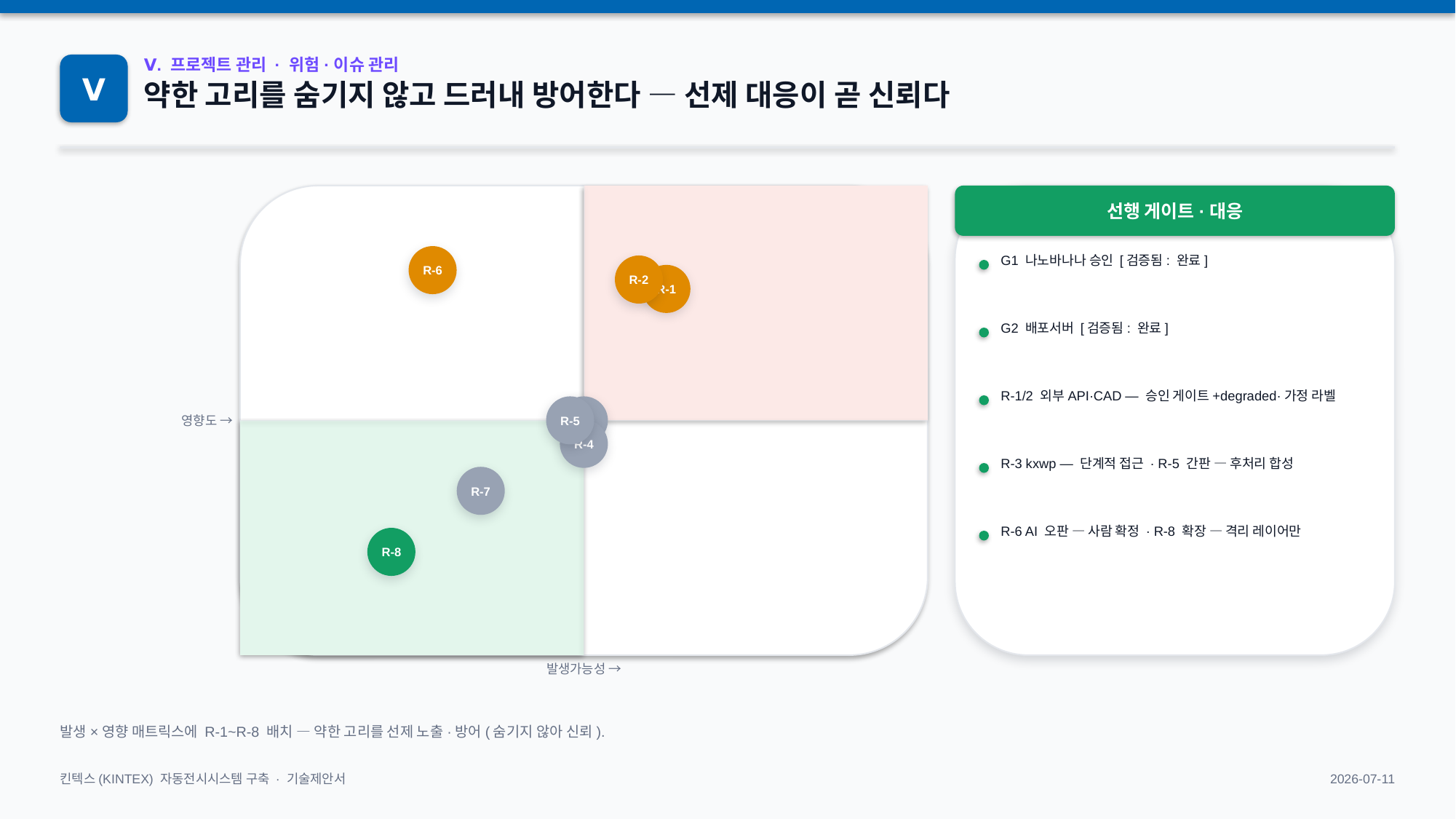

Ⅴ
Ⅴ. 프로젝트 관리 · 위험·이슈 관리
약한 고리를 숨기지 않고 드러내 방어한다 — 선제 대응이 곧 신뢰다

영향도 →

선행 게이트·대응

R-6
G1 나노바나나 승인 [검증됨: 완료]

R-2

R-1
G2 배포서버 [검증됨: 완료]

R-1/2 외부API·CAD — 승인 게이트+degraded·가정 라벨

R-5

R-3

R-4

R-3 kxwp — 단계적 접근 · R-5 간판 — 후처리 합성

R-7
R-6 AI 오판 — 사람 확정 · R-8 확장 — 격리 레이어만

R-8

발생가능성 →
발생×영향 매트릭스에 R-1~R-8 배치 — 약한 고리를 선제 노출·방어(숨기지 않아 신뢰).
킨텍스(KINTEX) 자동전시시스템 구축 · 기술제안서
2026-07-11